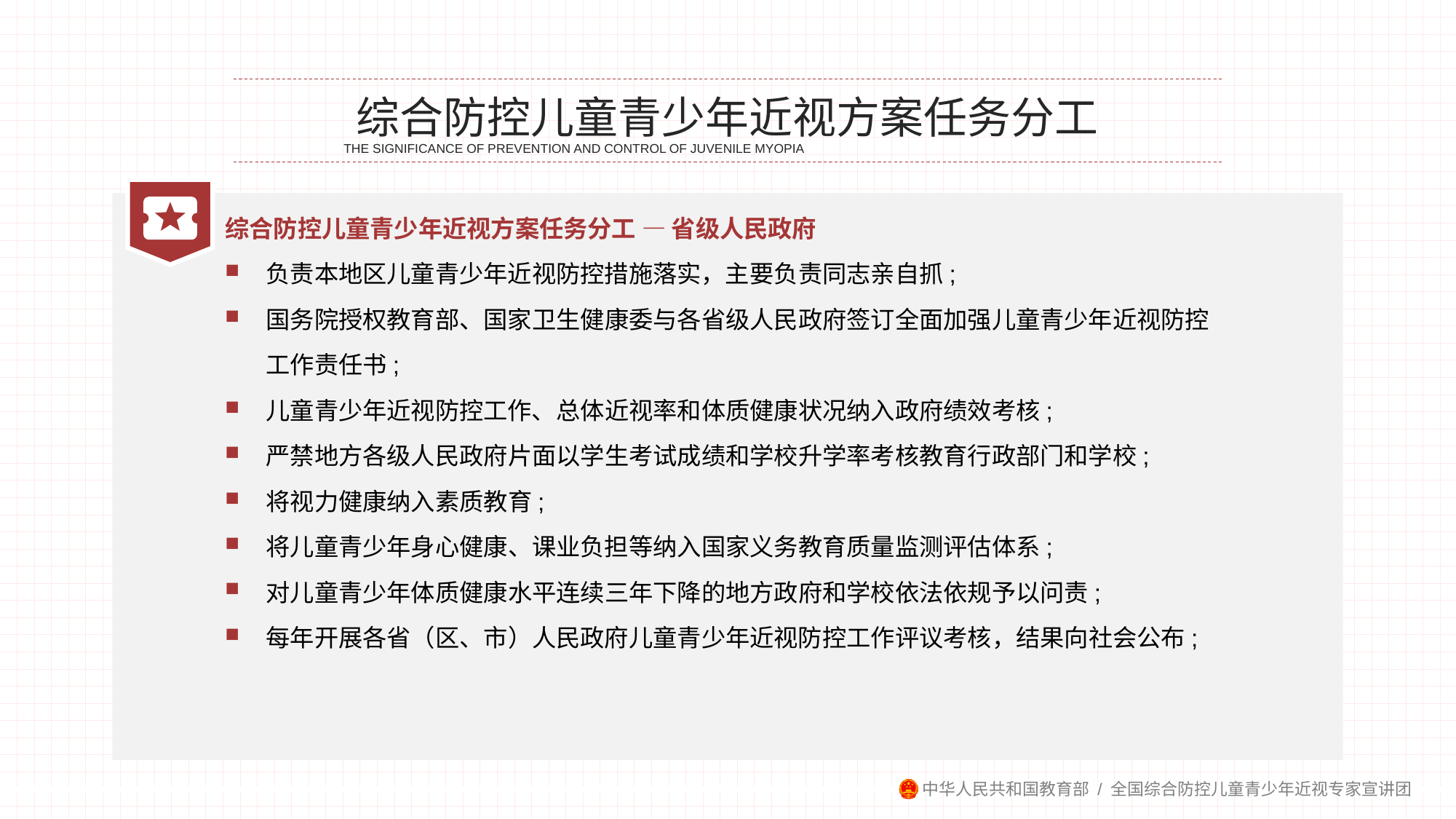

综合防控儿童青少年近视方案任务分工
THE SIGNIFICANCE OF PREVENTION AND CONTROL OF JUVENILE MYOPIA

综合防控儿童青少年近视方案任务分工 — 省级人民政府
负责本地区儿童青少年近视防控措施落实，主要负责同志亲自抓;
国务院授权教育部、国家卫生健康委与各省级人民政府签订全面加强儿童青少年近视防控工作责任书;
儿童青少年近视防控工作、总体近视率和体质健康状况纳入政府绩效考核;
严禁地方各级人民政府片面以学生考试成绩和学校升学率考核教育行政部门和学校;
将视力健康纳入素质教育;
将儿童青少年身心健康、课业负担等纳入国家义务教育质量监测评估体系;
对儿童青少年体质健康水平连续三年下降的地方政府和学校依法依规予以问责;
每年开展各省（区、市）人民政府儿童青少年近视防控工作评议考核，结果向社会公布;